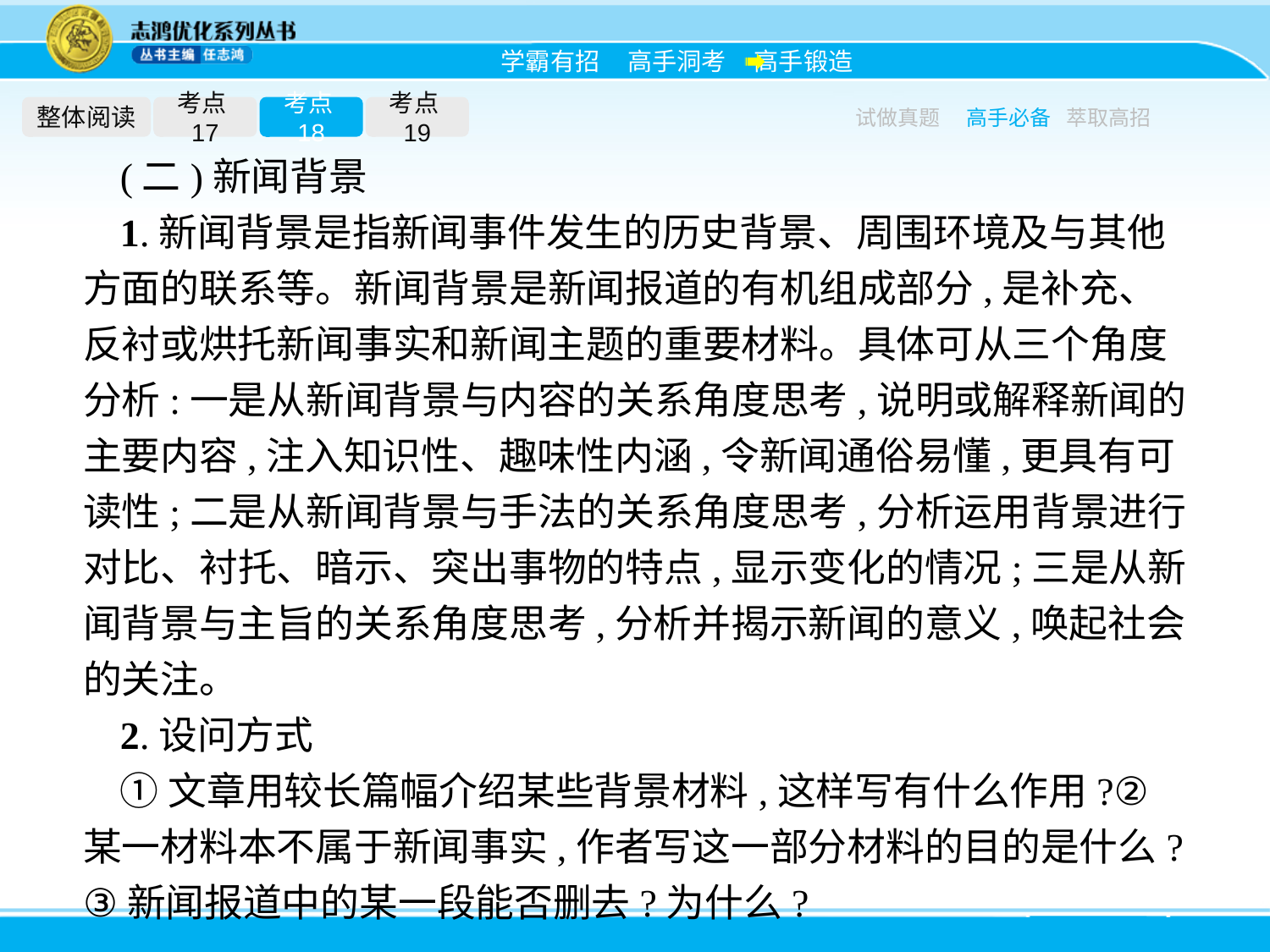

整体阅读
考点17
考点18
考点19
试做真题
高手必备
萃取高招
(二)新闻背景
1.新闻背景是指新闻事件发生的历史背景、周围环境及与其他方面的联系等。新闻背景是新闻报道的有机组成部分,是补充、反衬或烘托新闻事实和新闻主题的重要材料。具体可从三个角度分析:一是从新闻背景与内容的关系角度思考,说明或解释新闻的主要内容,注入知识性、趣味性内涵,令新闻通俗易懂,更具有可读性;二是从新闻背景与手法的关系角度思考,分析运用背景进行对比、衬托、暗示、突出事物的特点,显示变化的情况;三是从新闻背景与主旨的关系角度思考,分析并揭示新闻的意义,唤起社会的关注。
2.设问方式
①文章用较长篇幅介绍某些背景材料,这样写有什么作用?②某一材料本不属于新闻事实,作者写这一部分材料的目的是什么?③新闻报道中的某一段能否删去?为什么?